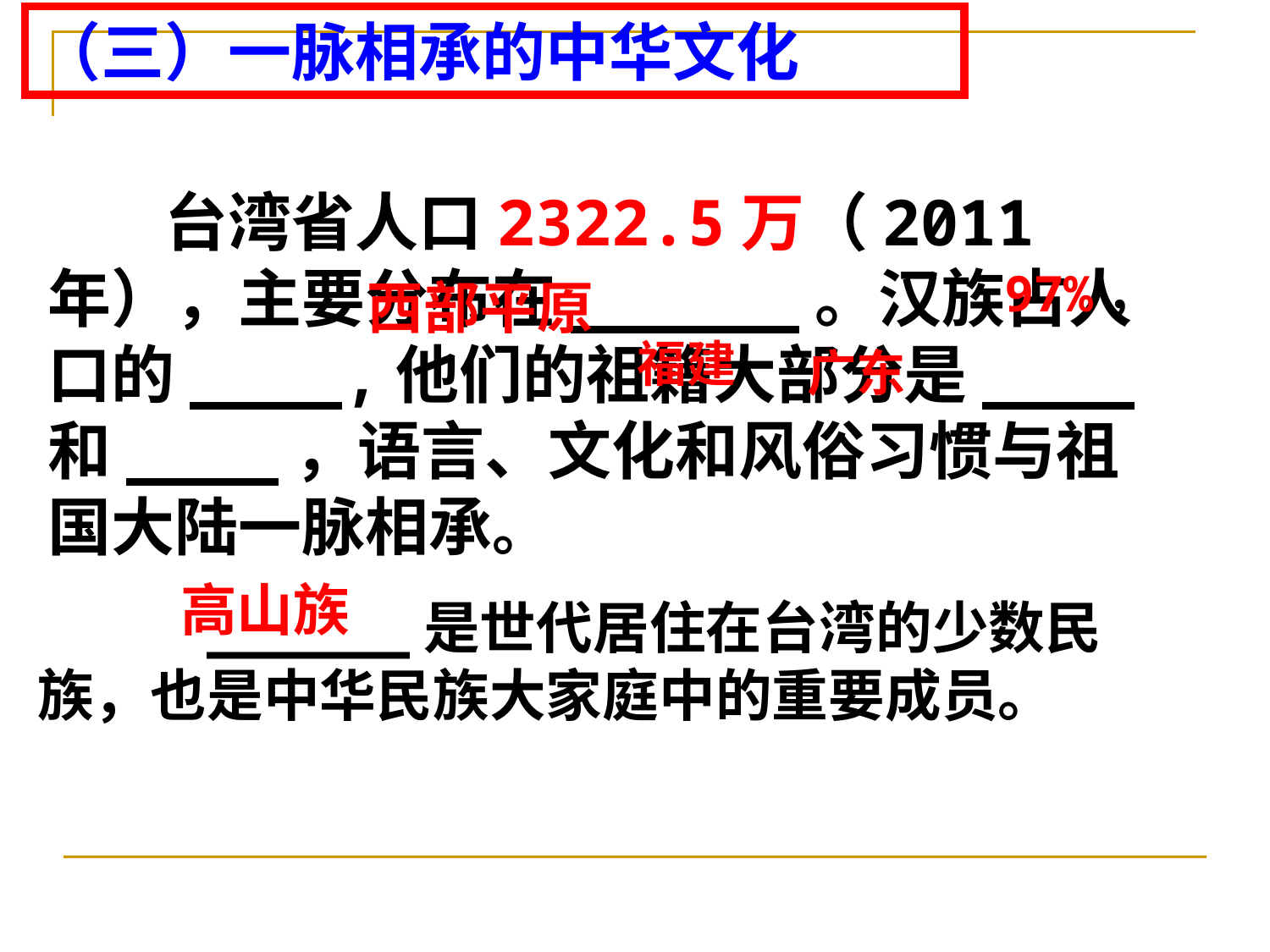

（三）一脉相承的中华文化
        台湾省人口2322.5万（2011年），主要分布在______。汉族占人口的____,他们的祖籍大部分是____和____，语言、文化和风俗习惯与祖国大陆一脉相承。
97%，
西部平原
福建
广东
高山族
     ______是世代居住在台湾的少数民族，也是中华民族大家庭中的重要成员。